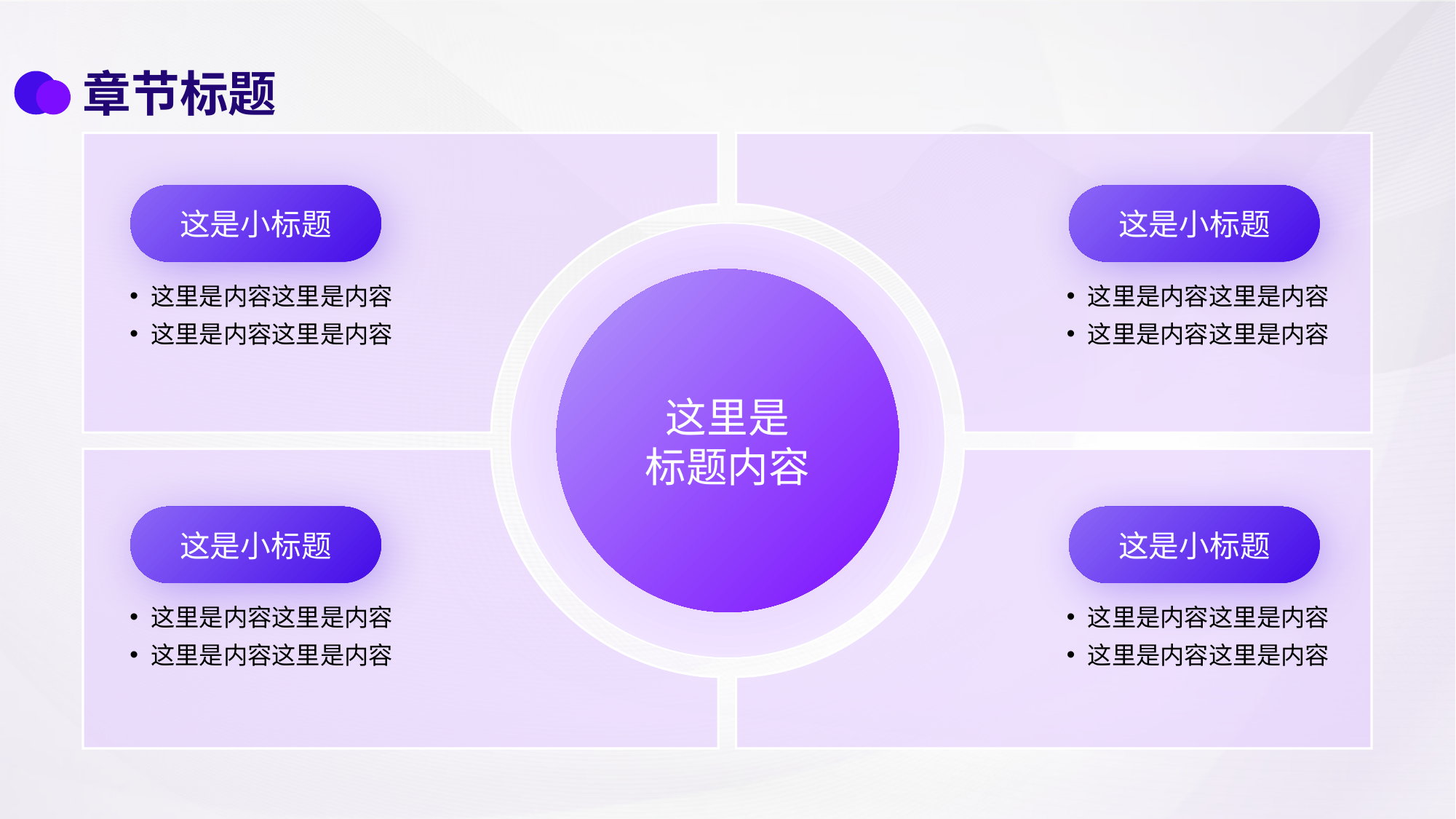

章节标题

这是小标题
这是小标题

这里是内容这里是内容
这里是内容这里是内容
这里是内容这里是内容
这里是内容这里是内容
这里是
标题内容

这是小标题
这是小标题
这里是内容这里是内容
这里是内容这里是内容
这里是内容这里是内容
这里是内容这里是内容